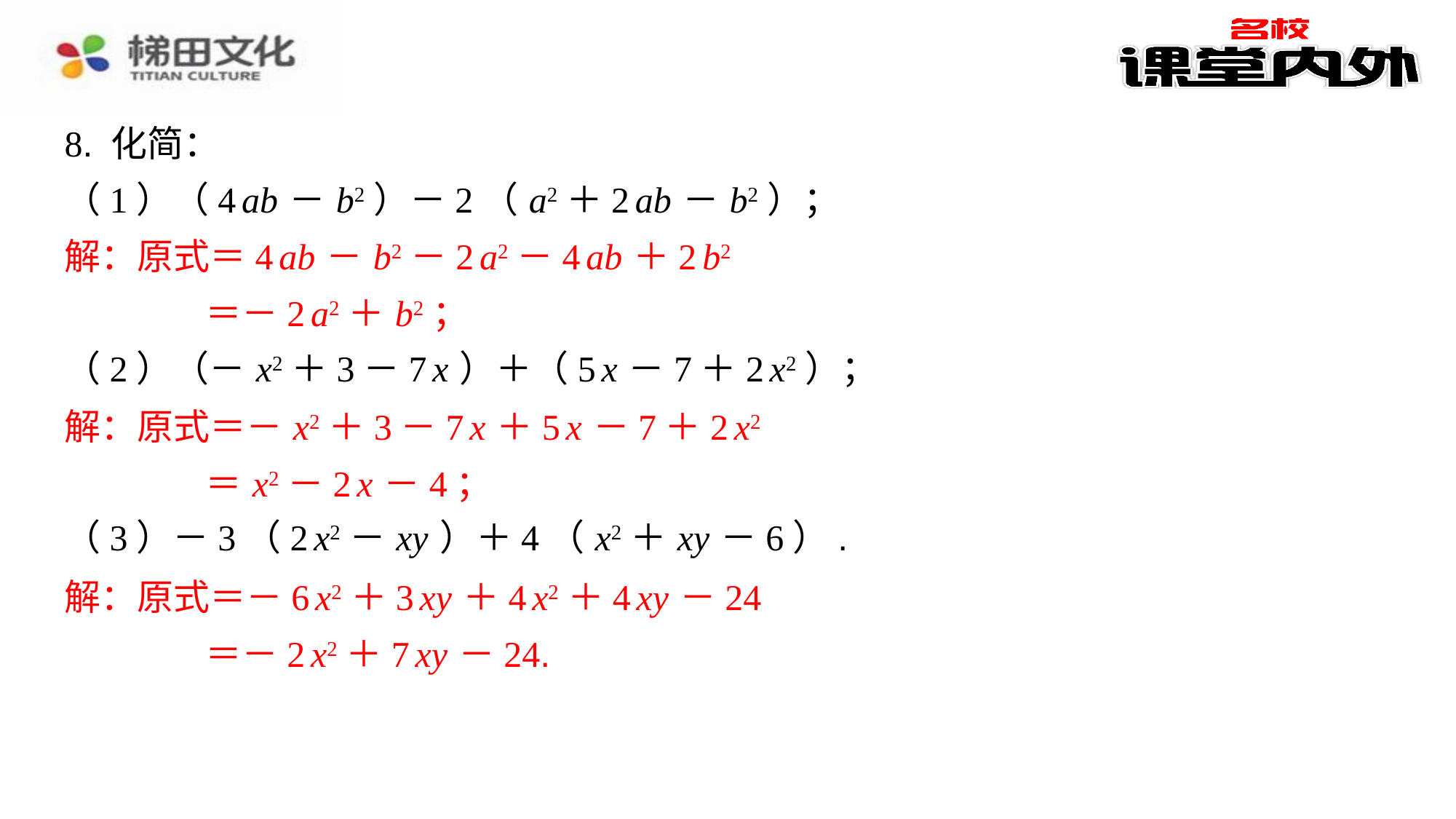

8. 化简：
（1）（4 ab － b2）－2（ a2＋2 ab － b2）；
解：原式＝4 ab － b2－2 a2－4 ab ＋2 b2
＝－2 a2＋ b2；
（2）（－ x2＋3－7 x ）＋（5 x －7＋2 x2）；
解：原式＝－ x2＋3－7 x ＋5 x －7＋2 x2
＝ x2－2 x －4；
（3）－3（2 x2－ xy ）＋4（ x2＋ xy －6）.
解：原式＝－6 x2＋3 xy ＋4 x2＋4 xy －24
＝－2 x2＋7 xy －24.
解：原式＝4 ab － b2－2 a2－4 ab ＋2 b2
＝－2 a2＋ b2；
解：原式＝－ x2＋3－7 x ＋5 x －7＋2 x2
＝ x2－2 x －4；
解：原式＝－6 x2＋3 xy ＋4 x2＋4 xy －24
＝－2 x2＋7 xy －24.